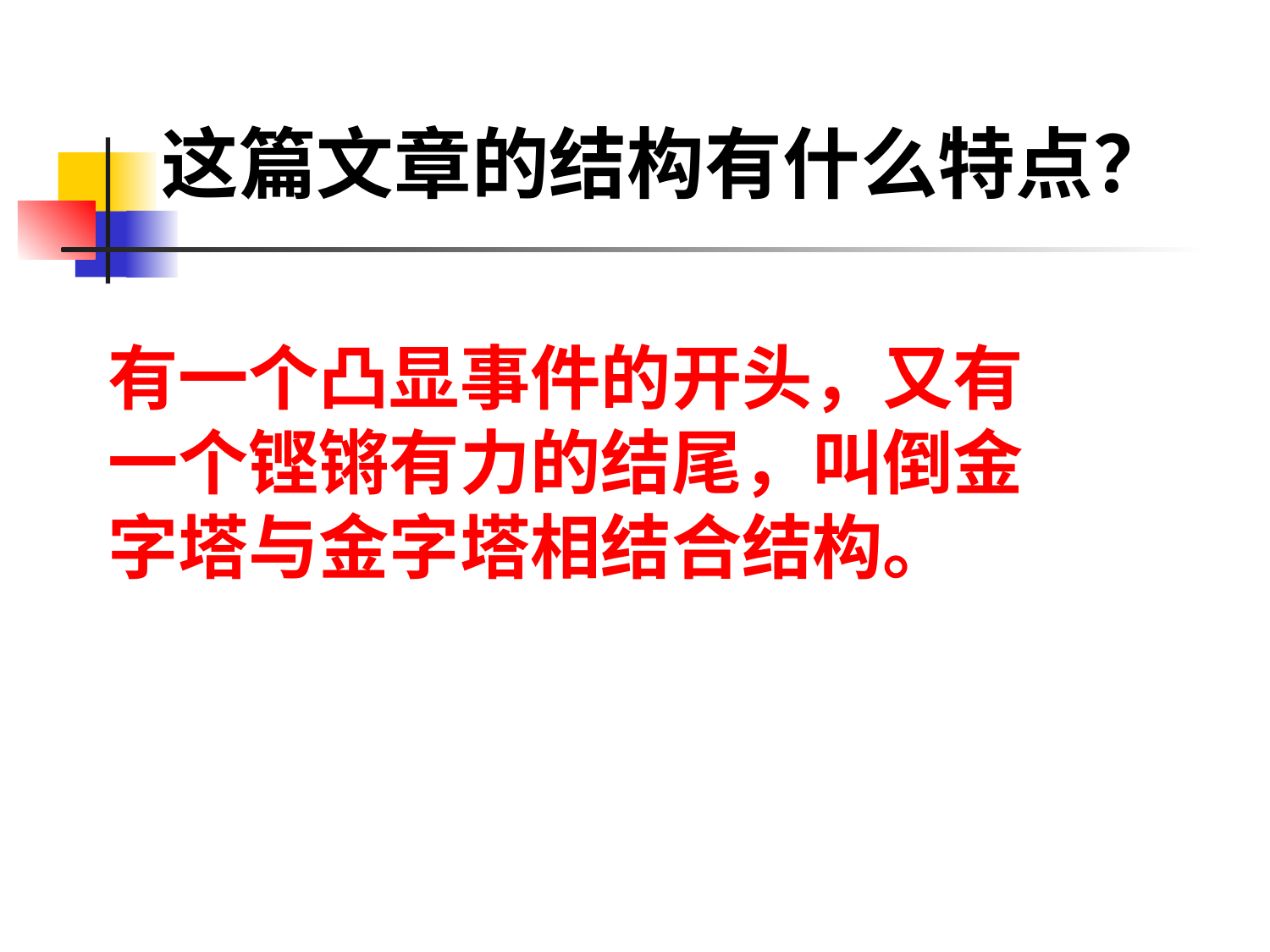

这篇文章的结构有什么特点？
有一个凸显事件的开头，又有一个铿锵有力的结尾，叫倒金字塔与金字塔相结合结构。